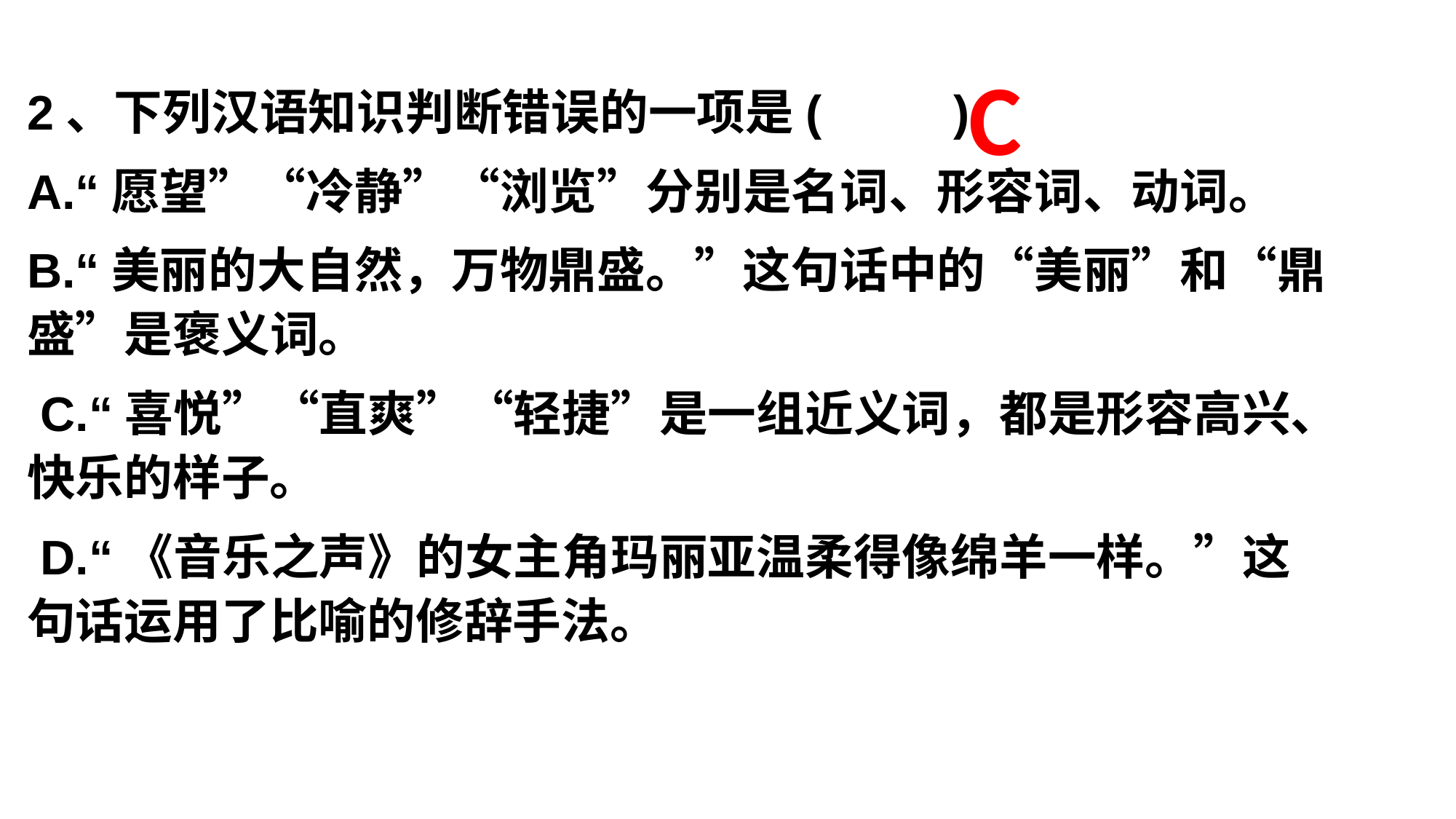

# C
2、下列汉语知识判断错误的一项是(　 　)
A.“愿望”“冷静”“浏览”分别是名词、形容词、动词。
B.“美丽的大自然，万物鼎盛。”这句话中的“美丽”和“鼎盛”是褒义词。
 C.“喜悦”“直爽”“轻捷”是一组近义词，都是形容高兴、快乐的样子。
 D.“《音乐之声》的女主角玛丽亚温柔得像绵羊一样。”这句话运用了比喻的修辞手法。